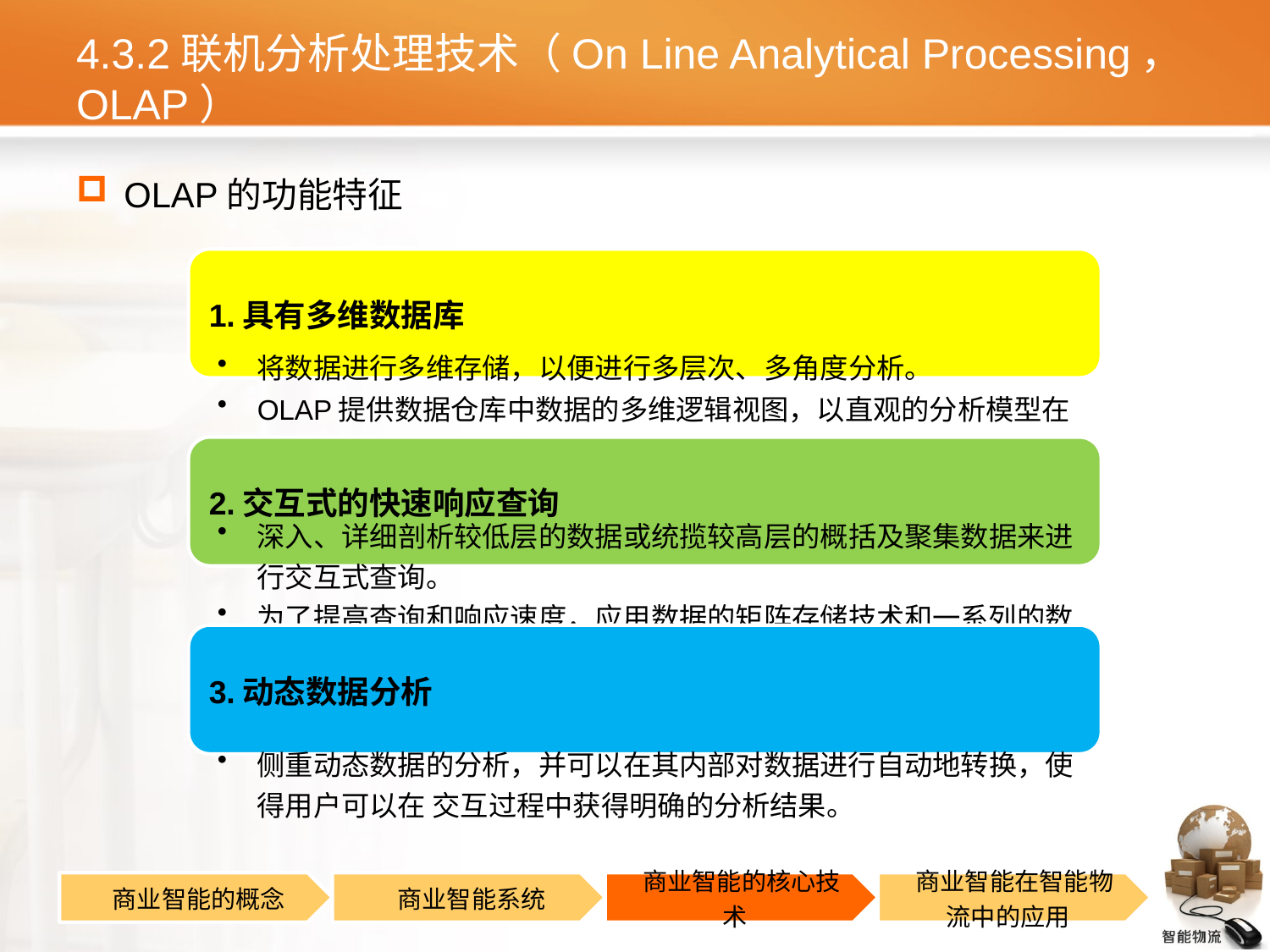

# 4.3.2联机分析处理技术（On Line Analytical Processing，OLAP）
OLAP的功能特征
1.具有多维数据库
将数据进行多维存储，以便进行多层次、多角度分析。
2.交互式的快速响应查询
深入、详细剖析较低层的数据或统揽较高层的概括及聚集数据来进行交互式查询。
3.动态数据分析
侧重动态数据的分析，并可以在其内部对数据进行自动地转换，使得用户可以在 交互过程中获得明确的分析结果。
OLAP提供数据仓库中数据的多维逻辑视图，以直观的分析模型在不同层次之间跨界计算和建模。
为了提高查询和响应速度，应用数据的矩阵存储技术和一系列的数据压缩技术。